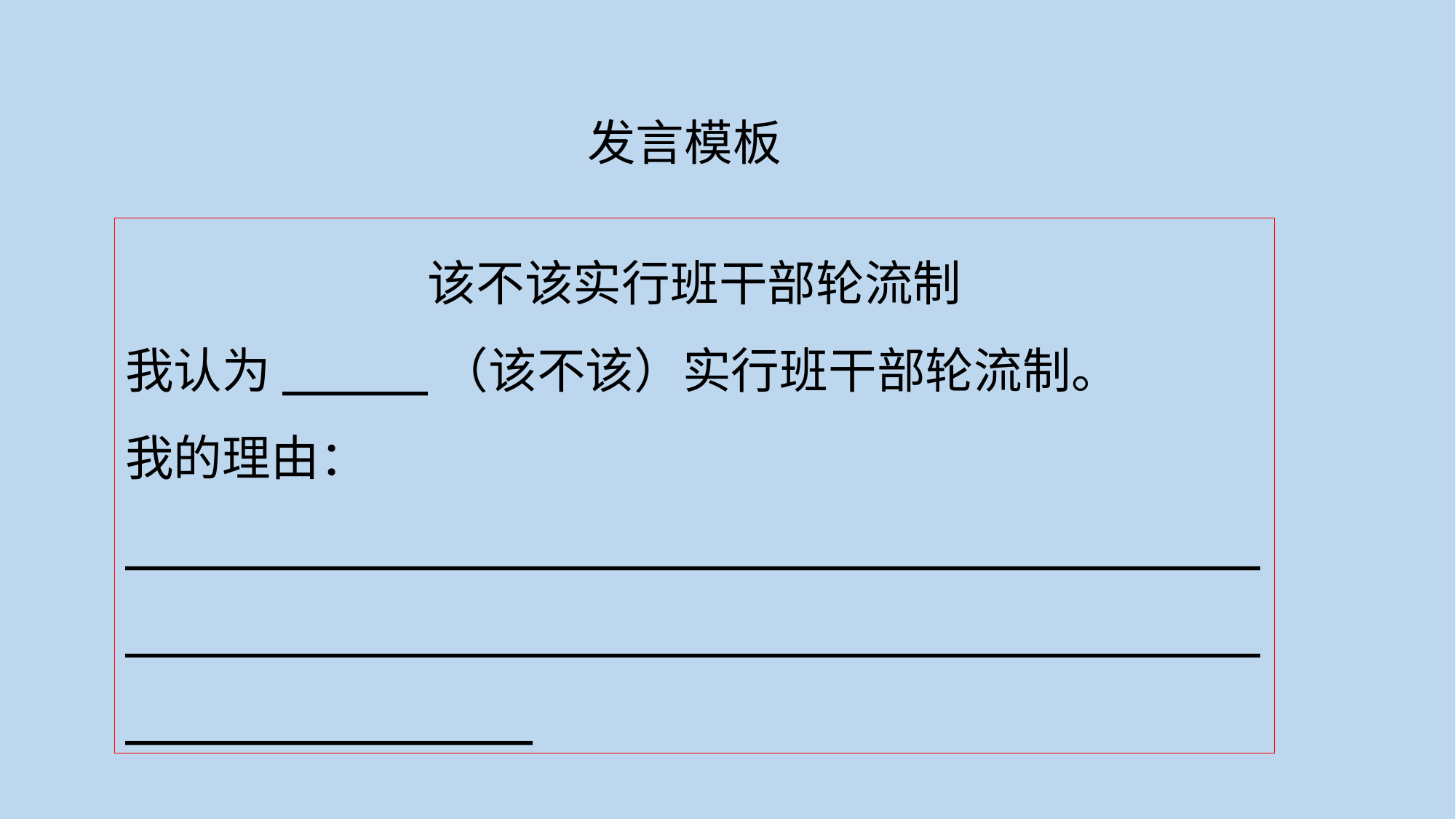

发言模板
该不该实行班干部轮流制
我认为_____（该不该）实行班干部轮流制。
我的理由：____________________________________________________________________________________________